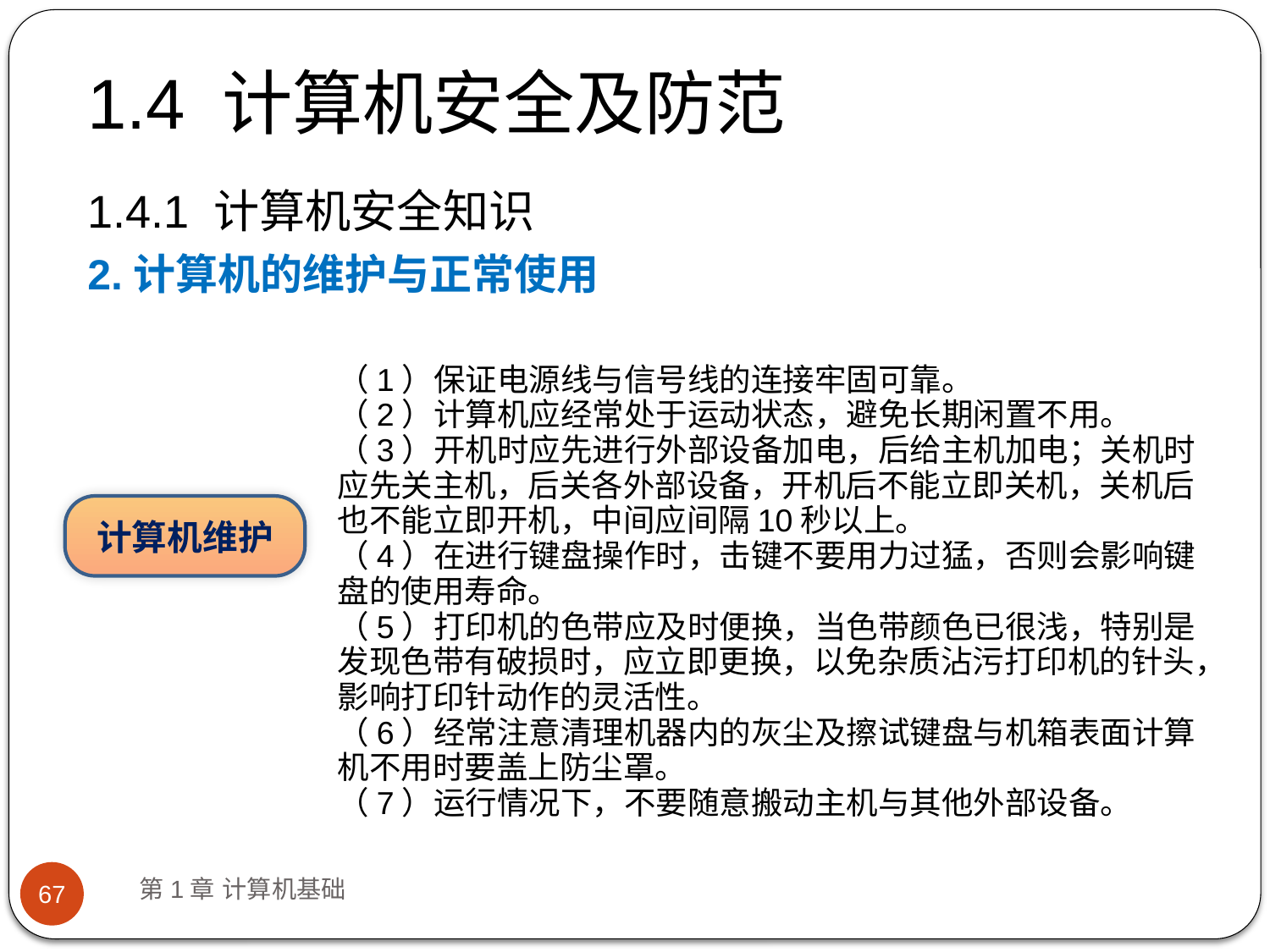

# 1.4 计算机安全及防范
1.4.1 计算机安全知识
2.计算机的维护与正常使用

（1）保证电源线与信号线的连接牢固可靠。
（2）计算机应经常处于运动状态，避免长期闲置不用。
（3）开机时应先进行外部设备加电，后给主机加电；关机时应先关主机，后关各外部设备，开机后不能立即关机，关机后也不能立即开机，中间应间隔10秒以上。
（4）在进行键盘操作时，击键不要用力过猛，否则会影响键盘的使用寿命。
（5）打印机的色带应及时便换，当色带颜色已很浅，特别是发现色带有破损时，应立即更换，以免杂质沾污打印机的针头，影响打印针动作的灵活性。
（6）经常注意清理机器内的灰尘及擦试键盘与机箱表面计算机不用时要盖上防尘罩。
（7）运行情况下，不要随意搬动主机与其他外部设备。
计算机维护
第1章 计算机基础
67